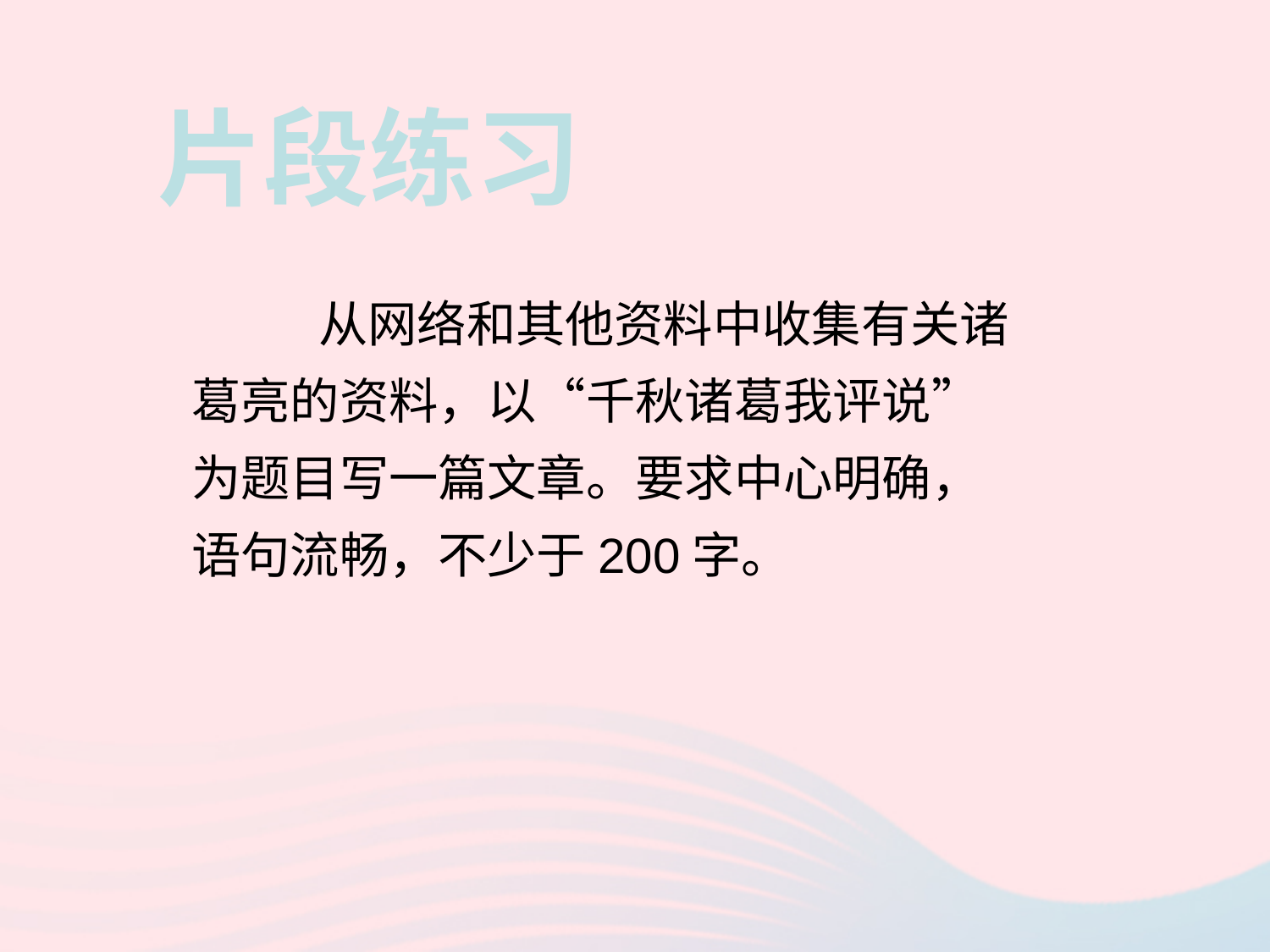

片段练习
	从网络和其他资料中收集有关诸葛亮的资料，以“千秋诸葛我评说”为题目写一篇文章。要求中心明确，语句流畅，不少于200字。